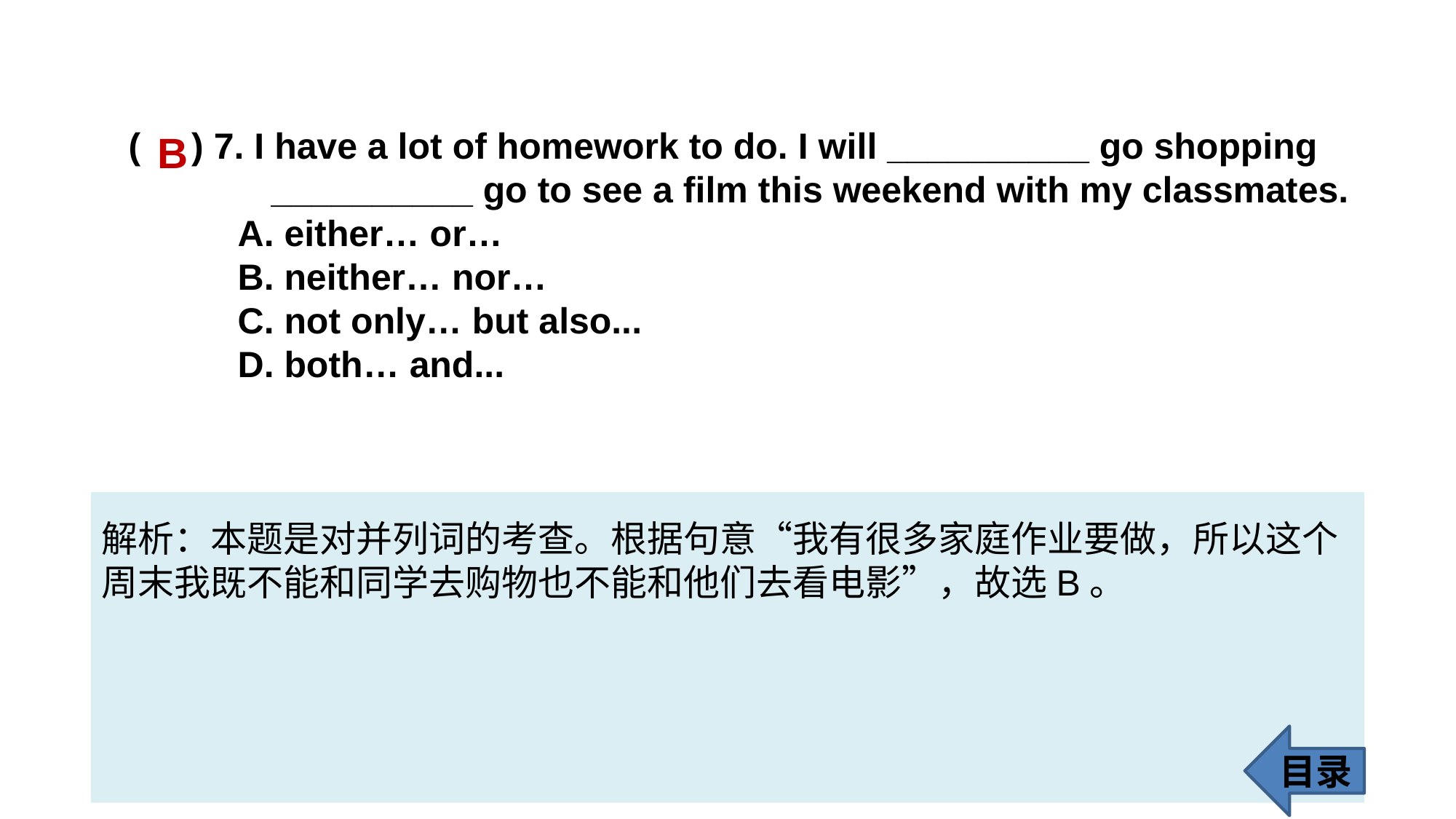

(     ) 7. I have a lot of homework to do. I will __________ go shopping
              __________ go to see a film this weekend with my classmates.
	A. either… or…
	B. neither… nor…
	C. not only… but also...
	D. both… and...
B

解析：本题是对并列词的考查。根据句意“我有很多家庭作业要做，所以这个
周末我既不能和同学去购物也不能和他们去看电影”，故选B。
目录
68